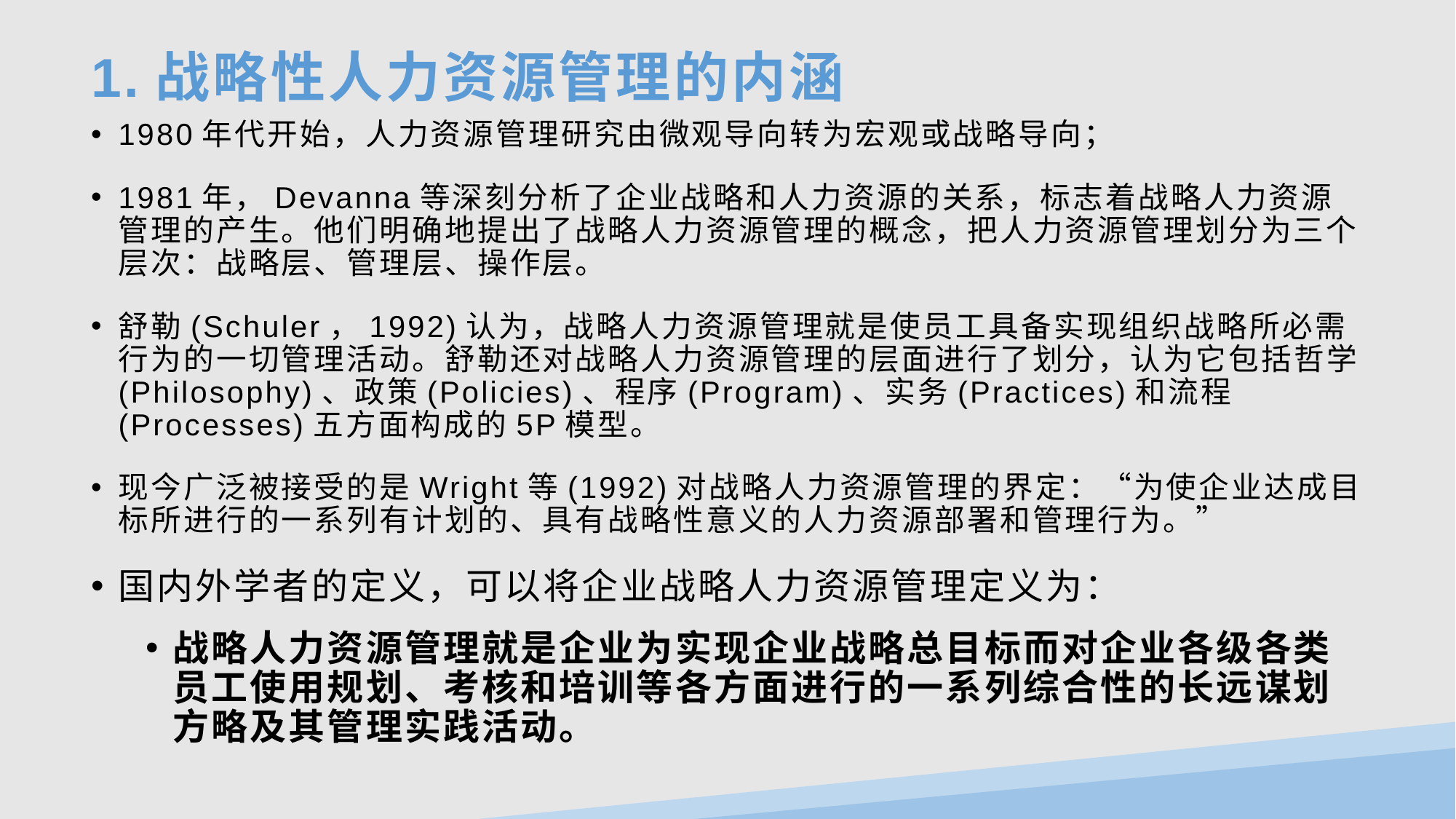

# 1.战略性人力资源管理的内涵
1980年代开始，人力资源管理研究由微观导向转为宏观或战略导向；
1981年，Devanna等深刻分析了企业战略和人力资源的关系，标志着战略人力资源管理的产生。他们明确地提出了战略人力资源管理的概念，把人力资源管理划分为三个层次：战略层、管理层、操作层。
舒勒(Schuler，1992)认为，战略人力资源管理就是使员工具备实现组织战略所必需行为的一切管理活动。舒勒还对战略人力资源管理的层面进行了划分，认为它包括哲学(Philosophy)、政策(Policies)、程序(Program)、实务(Practices)和流程(Processes)五方面构成的5P模型。
现今广泛被接受的是Wright等(1992)对战略人力资源管理的界定：“为使企业达成目标所进行的一系列有计划的、具有战略性意义的人力资源部署和管理行为。”
国内外学者的定义，可以将企业战略人力资源管理定义为：
战略人力资源管理就是企业为实现企业战略总目标而对企业各级各类员工使用规划、考核和培训等各方面进行的一系列综合性的长远谋划方略及其管理实践活动。